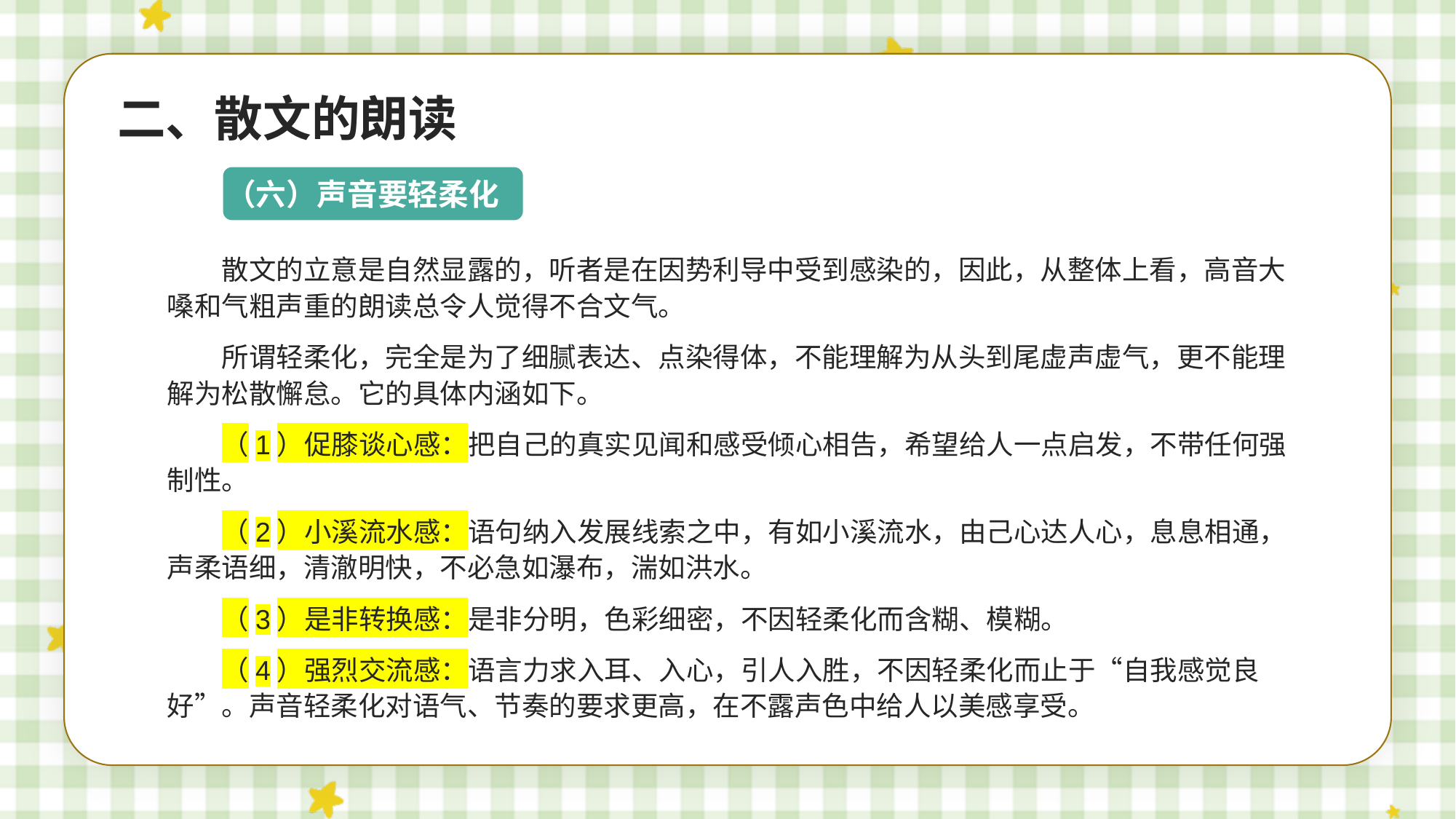

二、散文的朗读
（六）声音要轻柔化
散文的立意是自然显露的，听者是在因势利导中受到感染的，因此，从整体上看，高音大嗓和气粗声重的朗读总令人觉得不合文气。
所谓轻柔化，完全是为了细腻表达、点染得体，不能理解为从头到尾虚声虚气，更不能理解为松散懈怠。它的具体内涵如下。
（1）促膝谈心感：把自己的真实见闻和感受倾心相告，希望给人一点启发，不带任何强制性。
（2）小溪流水感：语句纳入发展线索之中，有如小溪流水，由己心达人心，息息相通，声柔语细，清澈明快，不必急如瀑布，湍如洪水。
（3）是非转换感：是非分明，色彩细密，不因轻柔化而含糊、模糊。
（4）强烈交流感：语言力求入耳、入心，引人入胜，不因轻柔化而止于“自我感觉良好”。声音轻柔化对语气、节奏的要求更高，在不露声色中给人以美感享受。